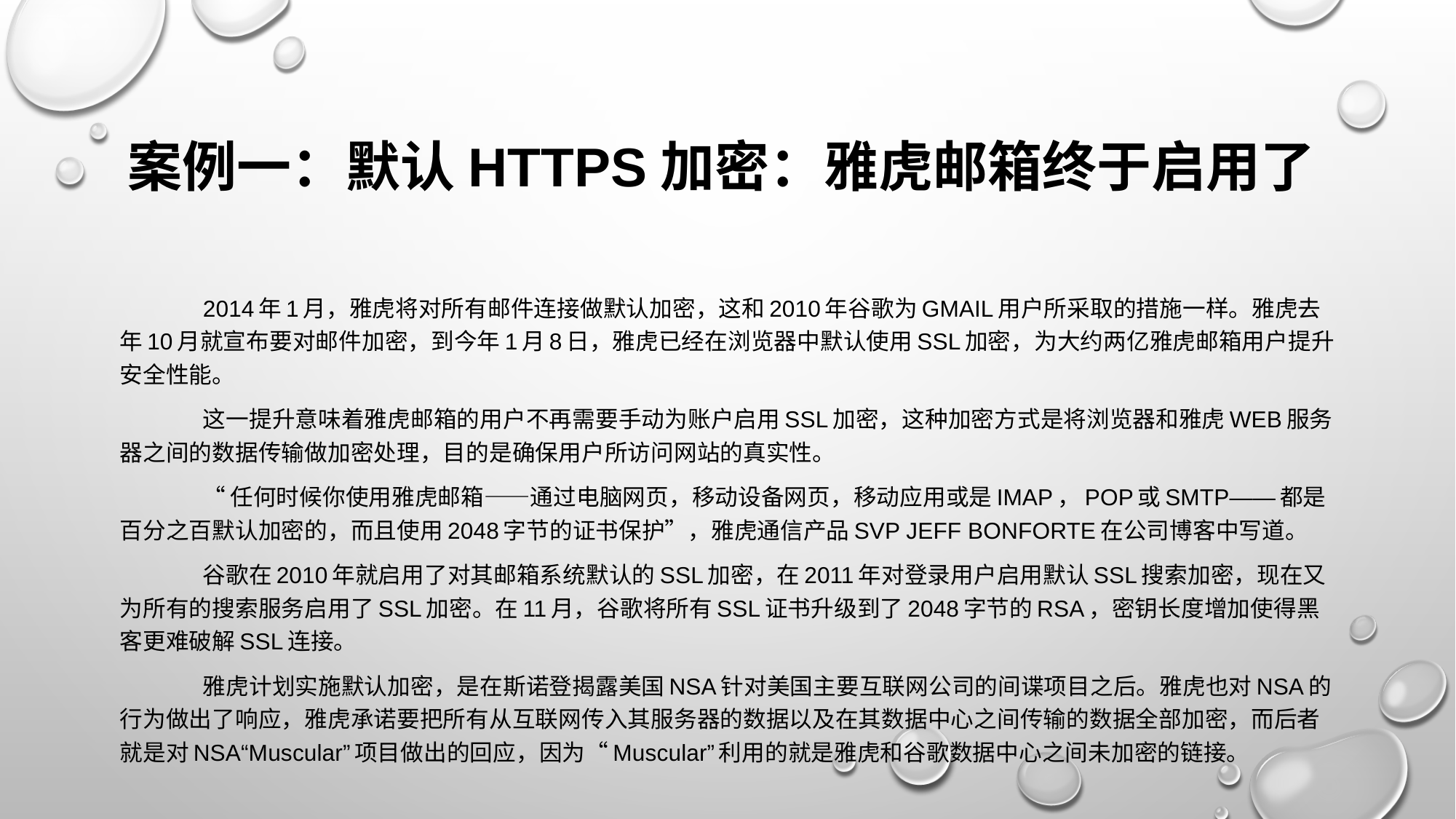

# 案例一：默认HTTPS加密：雅虎邮箱终于启用了
	2014年1月，雅虎将对所有邮件连接做默认加密，这和2010年谷歌为Gmail用户所采取的措施一样。雅虎去年10月就宣布要对邮件加密，到今年1月8日，雅虎已经在浏览器中默认使用SSL加密，为大约两亿雅虎邮箱用户提升安全性能。
	这一提升意味着雅虎邮箱的用户不再需要手动为账户启用SSL加密，这种加密方式是将浏览器和雅虎Web服务器之间的数据传输做加密处理，目的是确保用户所访问网站的真实性。
	“任何时候你使用雅虎邮箱——通过电脑网页，移动设备网页，移动应用或是IMAP，POP或SMTP——都是百分之百默认加密的，而且使用2048字节的证书保护”，雅虎通信产品SVP Jeff Bonforte在公司博客中写道。
	谷歌在2010年就启用了对其邮箱系统默认的SSL加密，在2011年对登录用户启用默认SSL搜索加密，现在又为所有的搜索服务启用了SSL加密。在11月，谷歌将所有SSL证书升级到了2048字节的RSA，密钥长度增加使得黑客更难破解SSL连接。
	雅虎计划实施默认加密，是在斯诺登揭露美国NSA针对美国主要互联网公司的间谍项目之后。雅虎也对NSA的行为做出了响应，雅虎承诺要把所有从互联网传入其服务器的数据以及在其数据中心之间传输的数据全部加密，而后者就是对NSA“Muscular”项目做出的回应，因为“Muscular”利用的就是雅虎和谷歌数据中心之间未加密的链接。